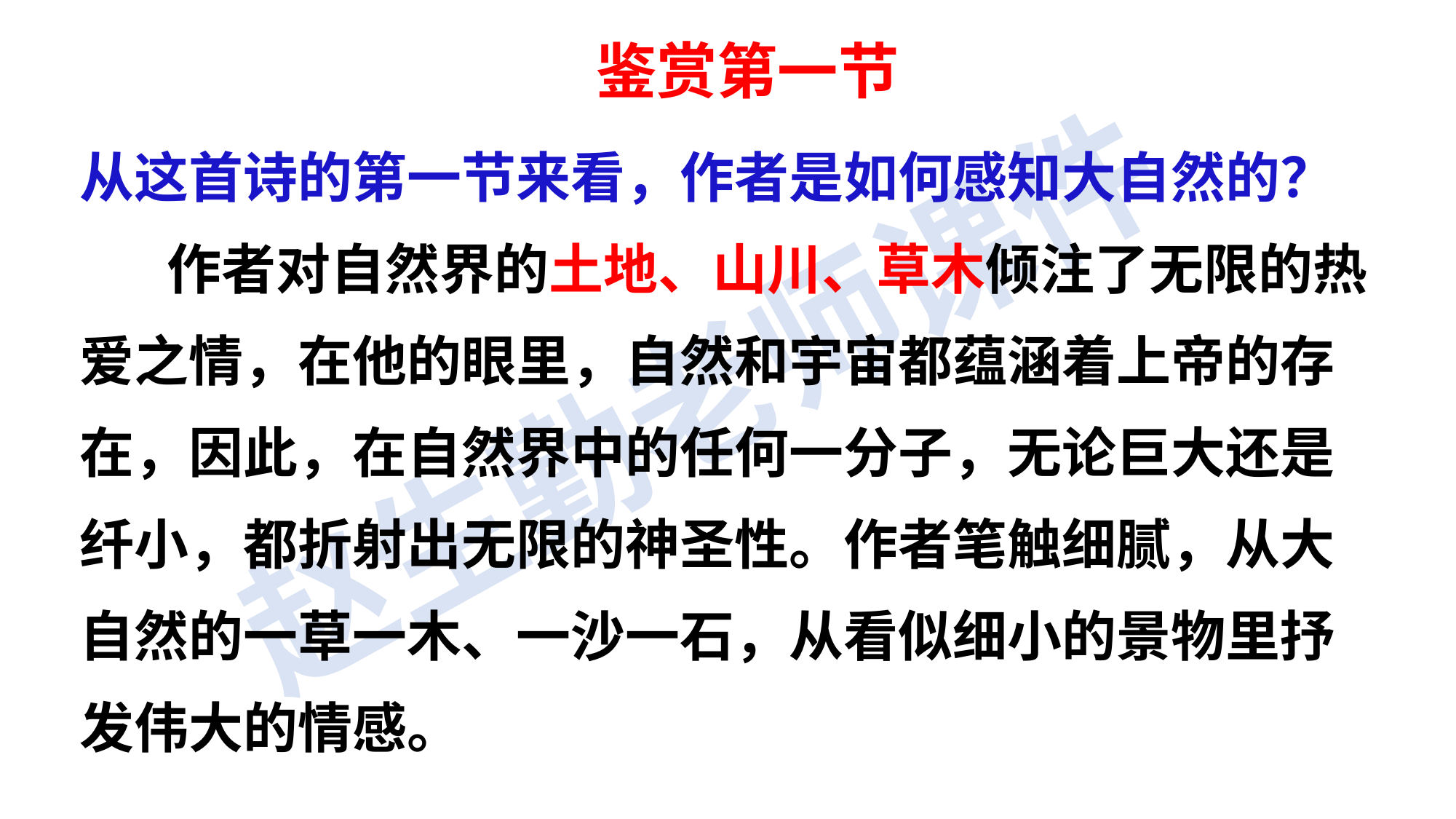

鉴赏第一节
从这首诗的第一节来看，作者是如何感知大自然的？
      作者对自然界的土地、山川、草木倾注了无限的热爱之情，在他的眼里，自然和宇宙都蕴涵着上帝的存在，因此，在自然界中的任何一分子，无论巨大还是纤小，都折射出无限的神圣性。作者笔触细腻，从大自然的一草一木、一沙一石，从看似细小的景物里抒发伟大的情感。